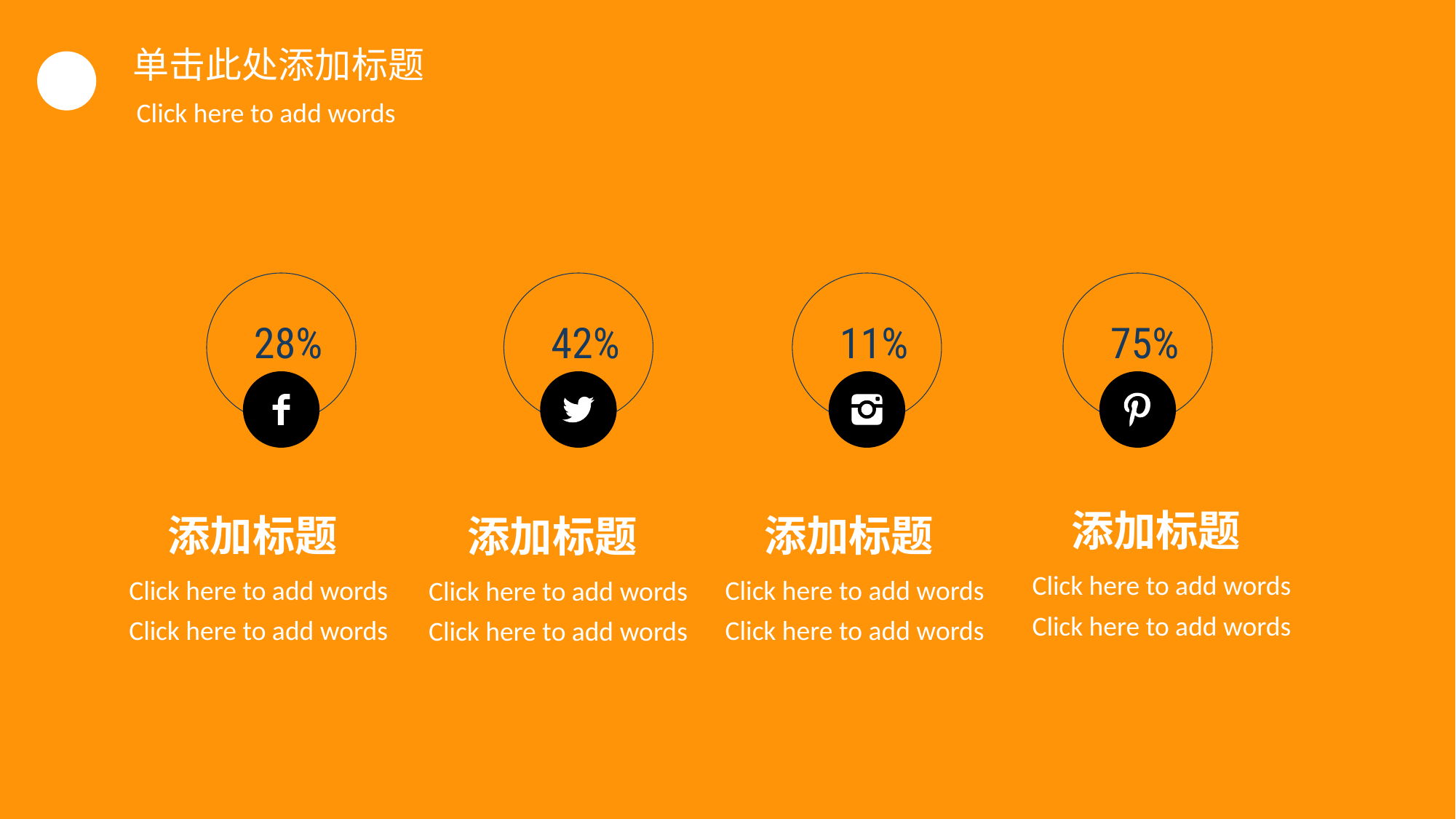

单击此处添加标题

Click here to add words

28%
42%
11%
75%

添加标题
添加标题
添加标题
添加标题
Click here to add words
Click here to add words
Click here to add words
Click here to add words
Click here to add words
Click here to add words
Click here to add words
Click here to add words